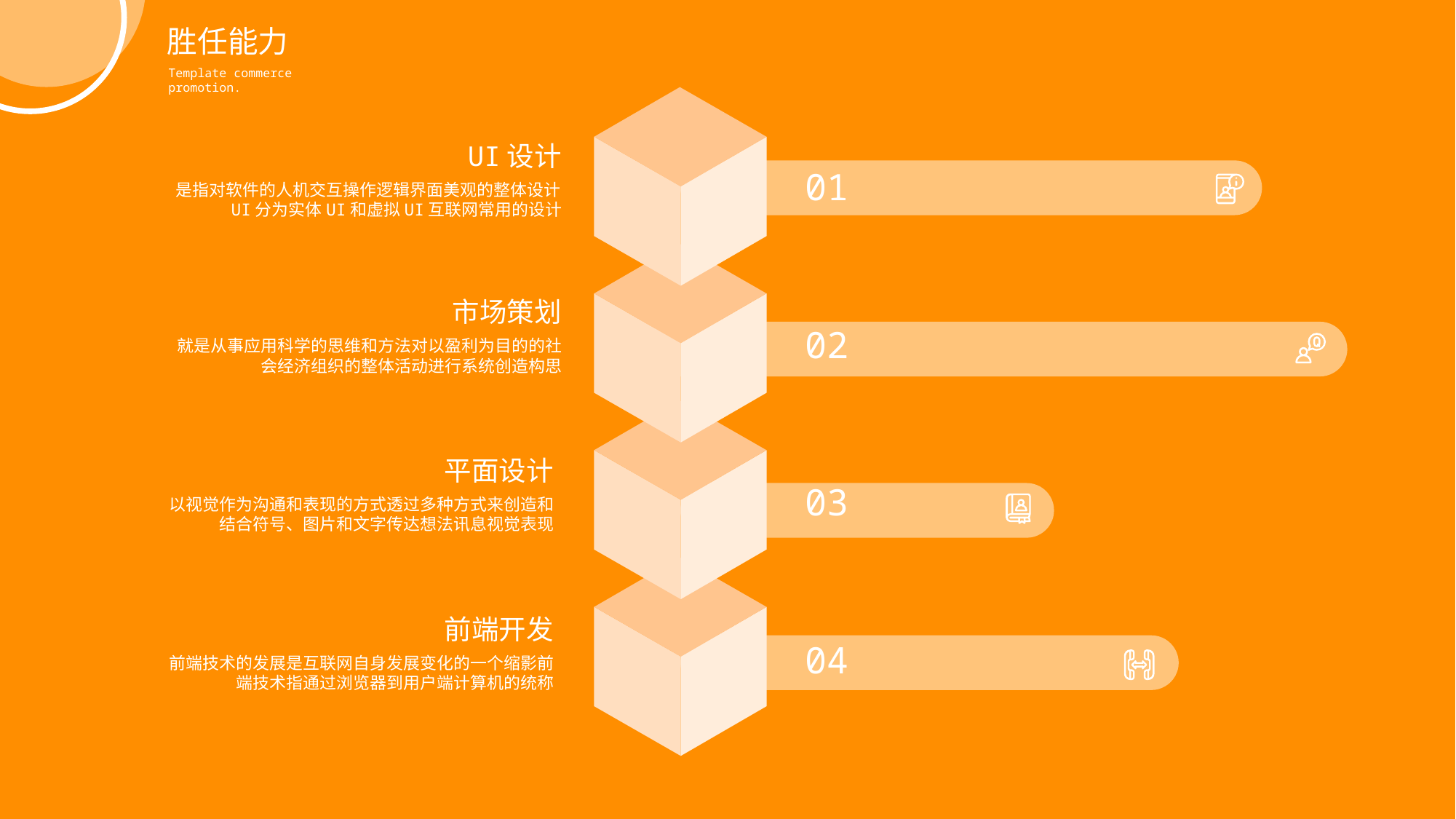

胜任能力
Template commerce promotion.

UI设计

01

是指对软件的人机交互操作逻辑界面美观的整体设计UI分为实体UI和虚拟UI互联网常用的设计

市场策划

02

就是从事应用科学的思维和方法对以盈利为目的的社会经济组织的整体活动进行系统创造构思

平面设计

03

以视觉作为沟通和表现的方式透过多种方式来创造和结合符号、图片和文字传达想法讯息视觉表现

前端开发

04

前端技术的发展是互联网自身发展变化的一个缩影前端技术指通过浏览器到用户端计算机的统称